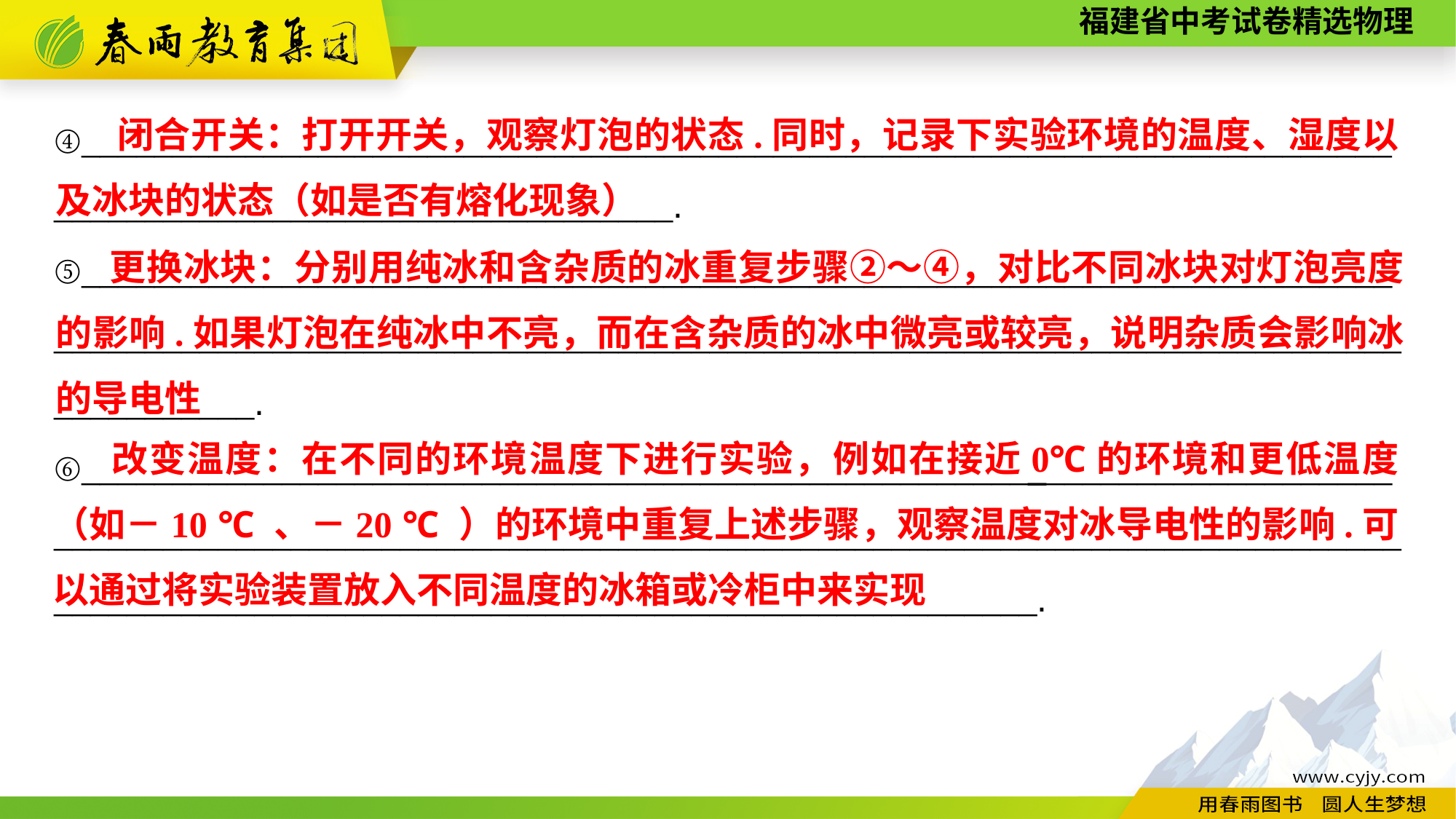

闭合开关：打开开关，观察灯泡的状态.同时，记录下实验环境的温度、湿度以及冰块的状态（如是否有熔化现象）
④________________________________________________________________________
__________________________________.
⑤________________________________________________________________________
__________________________________________________________________________
___________.
⑥________________________________________________________________________
__________________________________________________________________________
______________________________________________________.
     更换冰块：分别用纯冰和含杂质的冰重复步骤②～④，对比不同冰块对灯泡亮度的影响.如果灯泡在纯冰中不亮，而在含杂质的冰中微亮或较亮，说明杂质会影响冰的导电性
     改变温度：在不同的环境温度下进行实验，例如在接近0℃的环境和更低温度（如－10 ℃ 、－20 ℃ ）的环境中重复上述步骤，观察温度对冰导电性的影响.可以通过将实验装置放入不同温度的冰箱或冷柜中来实现